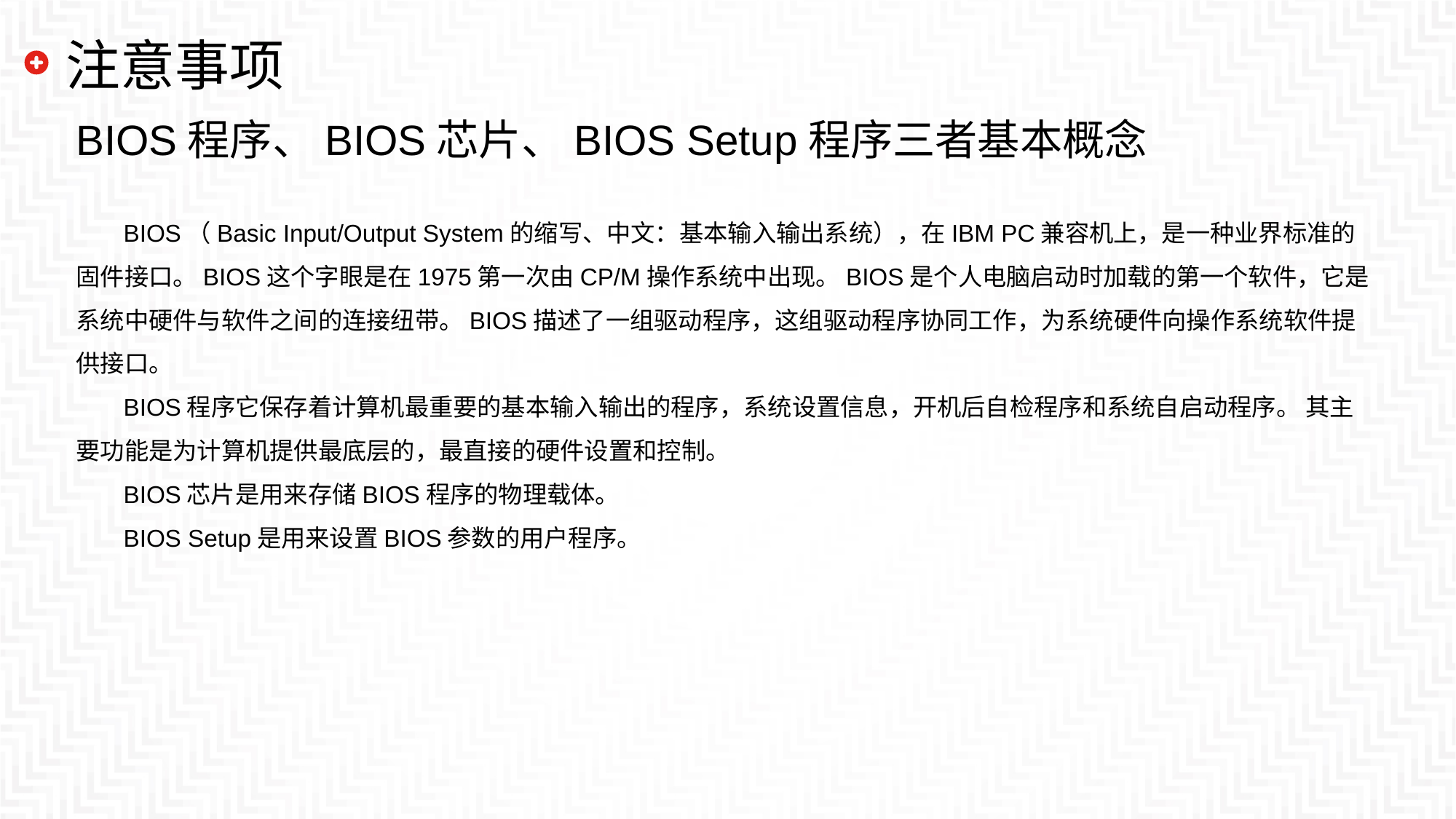

# 注意事项
BIOS程序、BIOS芯片、BIOS Setup程序三者基本概念
       BIOS（Basic Input/Output System的缩写、中文：基本输入输出系统），在IBM PC兼容机上，是一种业界标准的固件接口。BIOS这个字眼是在1975第一次由CP/M操作系统中出现。BIOS是个人电脑启动时加载的第一个软件，它是系统中硬件与软件之间的连接纽带。BIOS描述了一组驱动程序，这组驱动程序协同工作，为系统硬件向操作系统软件提供接口。
       BIOS程序它保存着计算机最重要的基本输入输出的程序，系统设置信息，开机后自检程序和系统自启动程序。 其主要功能是为计算机提供最底层的，最直接的硬件设置和控制。
       BIOS芯片是用来存储BIOS程序的物理载体。
       BIOS Setup是用来设置BIOS参数的用户程序。